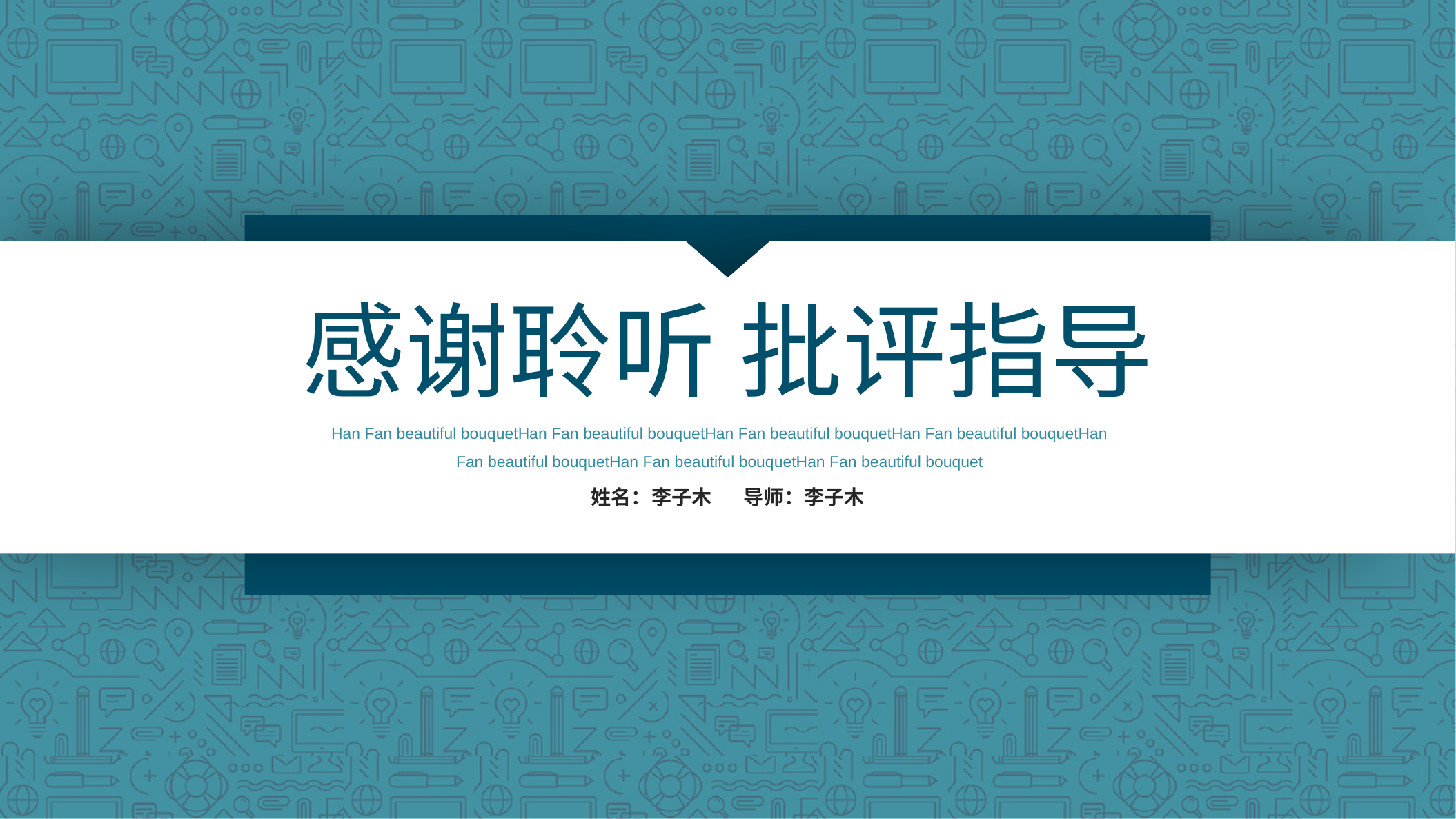

感谢聆听 批评指导
Han Fan beautiful bouquetHan Fan beautiful bouquetHan Fan beautiful bouquetHan Fan beautiful bouquetHan Fan beautiful bouquetHan Fan beautiful bouquetHan Fan beautiful bouquet
姓名：李子木       导师：李子木